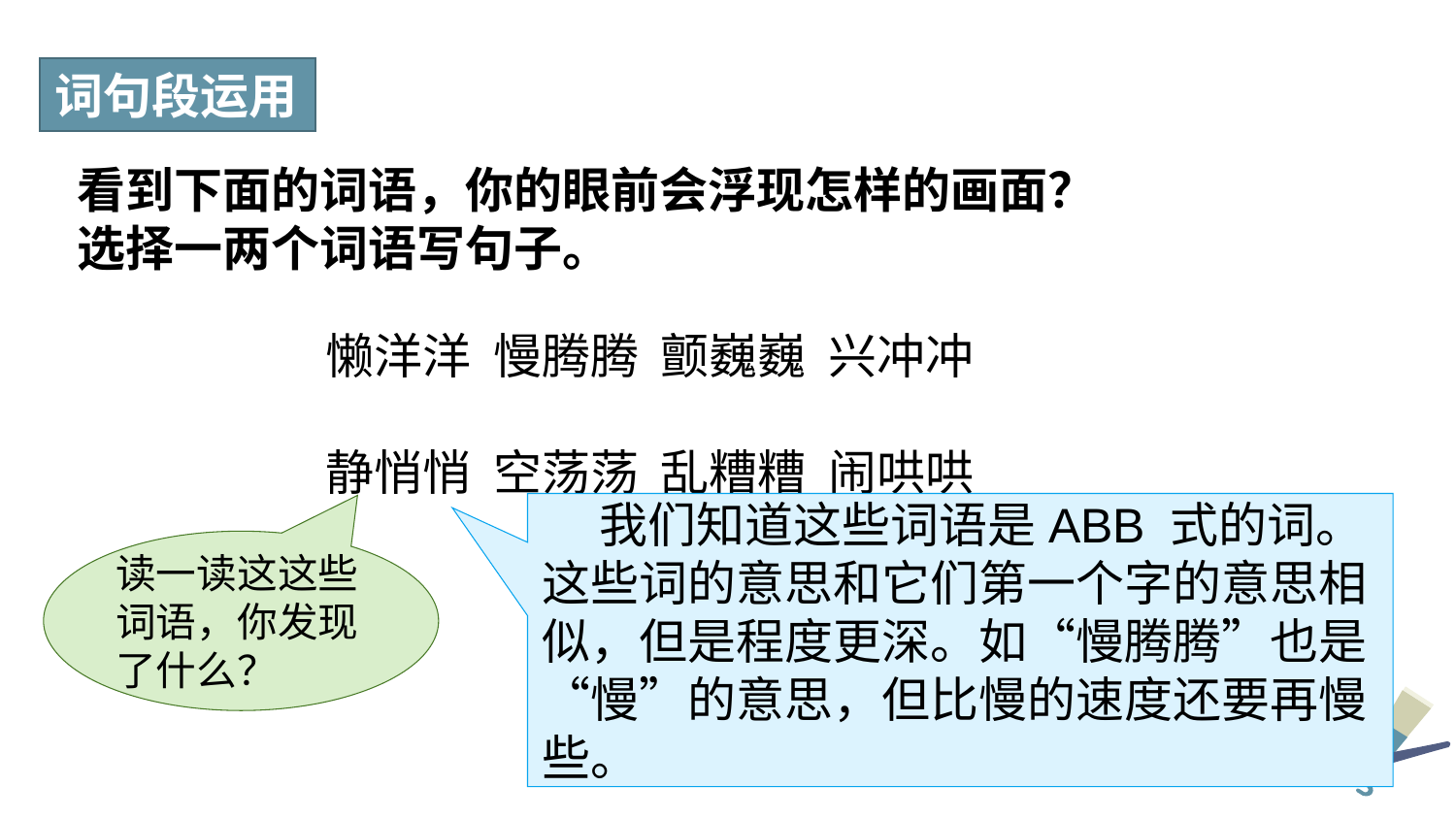

词句段运用
看到下面的词语，你的眼前会浮现怎样的画面？
选择一两个词语写句子。
懒洋洋  慢腾腾  颤巍巍  兴冲冲
静悄悄  空荡荡  乱糟糟  闹哄哄
我们知道这些词语是ABB 式的词。这些词的意思和它们第一个字的意思相似，但是程度更深。如“慢腾腾”也是“慢”的意思，但比慢的速度还要再慢些。
读一读这这些词语，你发现了什么？